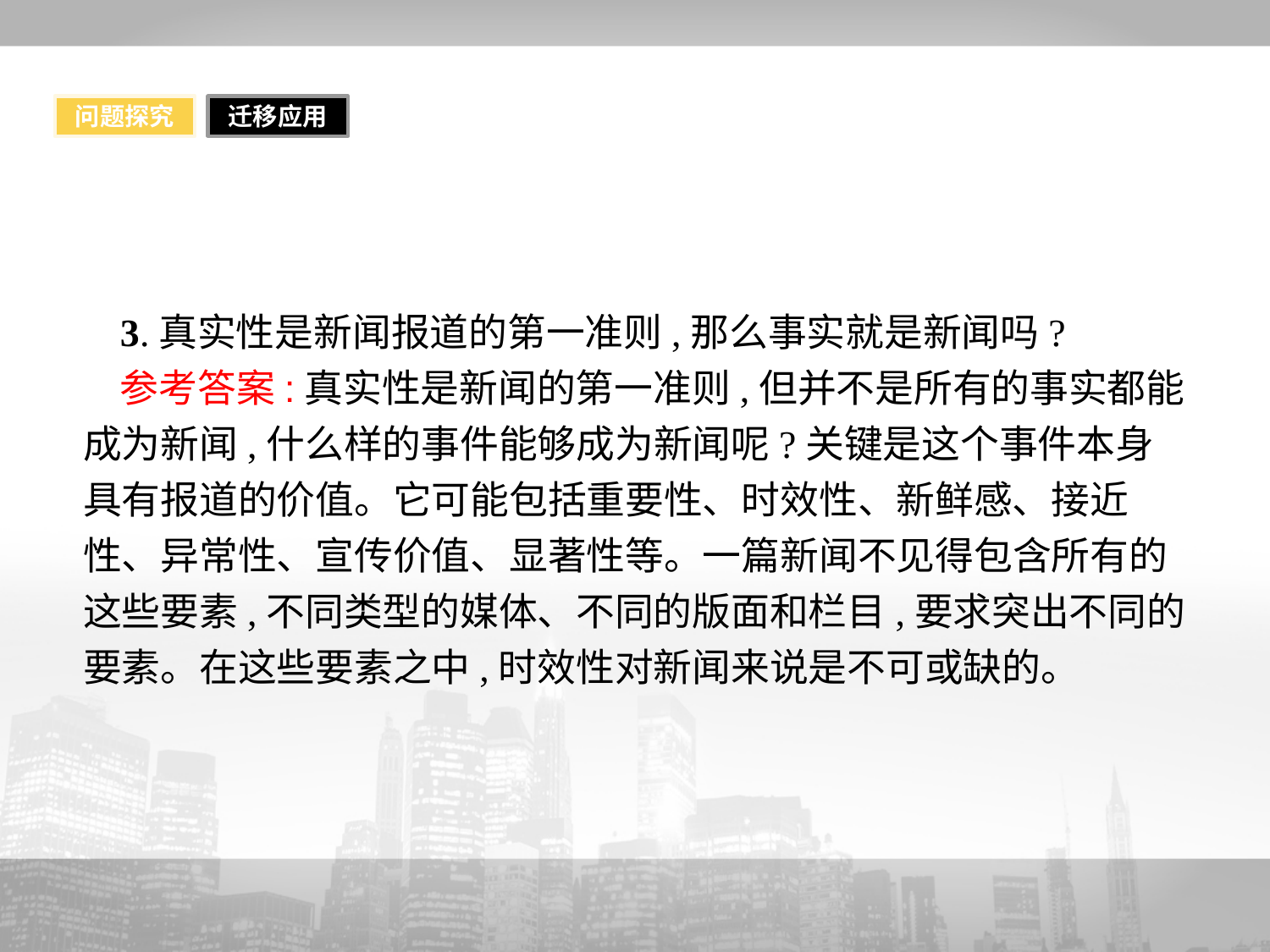

问题探究
迁移应用
3.真实性是新闻报道的第一准则,那么事实就是新闻吗?
参考答案:真实性是新闻的第一准则,但并不是所有的事实都能成为新闻,什么样的事件能够成为新闻呢?关键是这个事件本身具有报道的价值。它可能包括重要性、时效性、新鲜感、接近性、异常性、宣传价值、显著性等。一篇新闻不见得包含所有的这些要素,不同类型的媒体、不同的版面和栏目,要求突出不同的要素。在这些要素之中,时效性对新闻来说是不可或缺的。